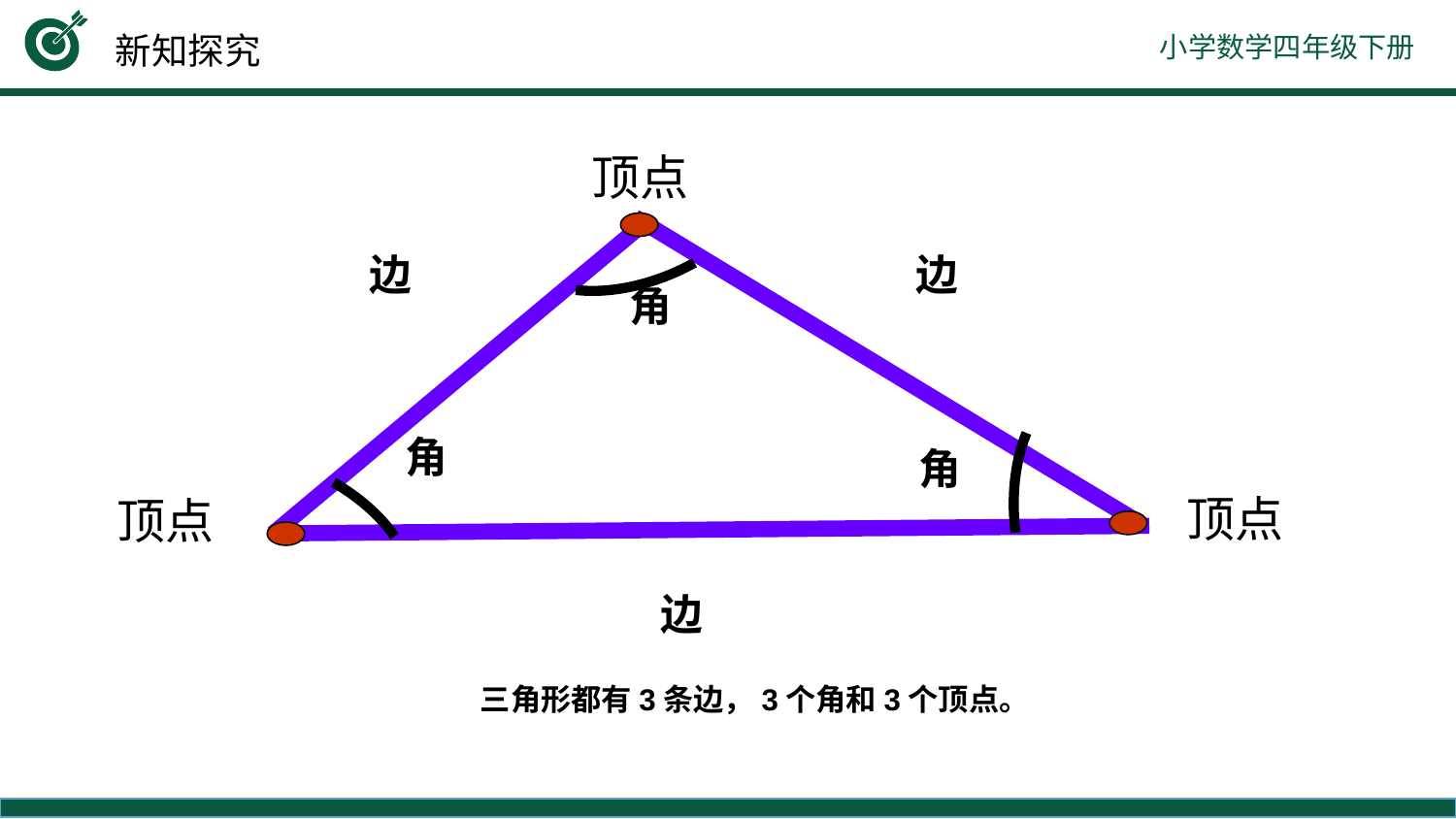

新知探究
顶点

角

边
边
角

角
顶点

顶点

边
三角形都有3条边，3个角和3个顶点。